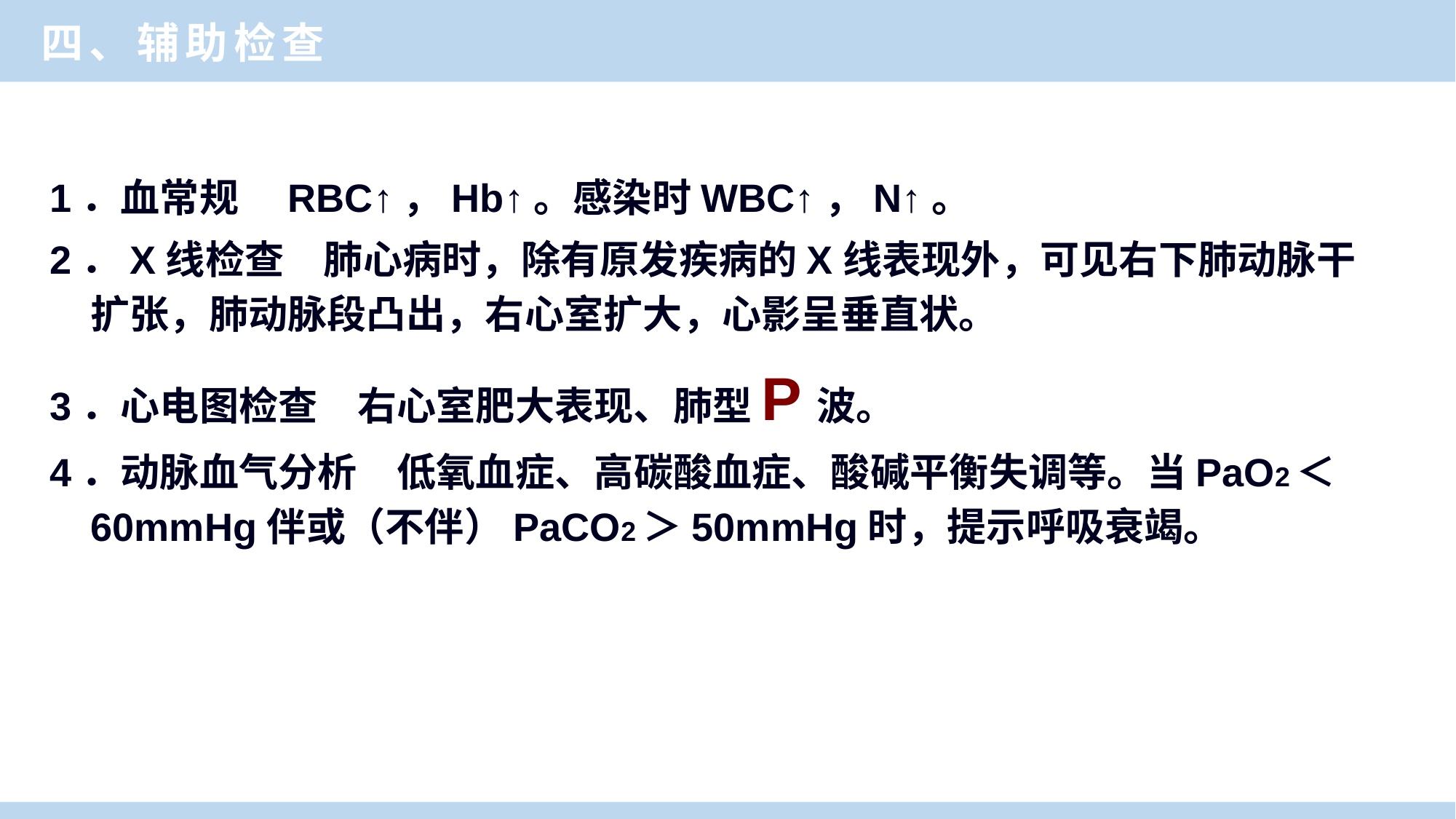

四、辅助检查
1．血常规　RBC↑，Hb↑。感染时WBC↑，N↑。
2．X线检查　肺心病时，除有原发疾病的X线表现外，可见右下肺动脉干扩张，肺动脉段凸出，右心室扩大，心影呈垂直状。
3．心电图检查　右心室肥大表现、肺型P波。
4．动脉血气分析　低氧血症、高碳酸血症、酸碱平衡失调等。当PaO2＜60mmHg伴或（不伴）PaCO2＞50mmHg时，提示呼吸衰竭。